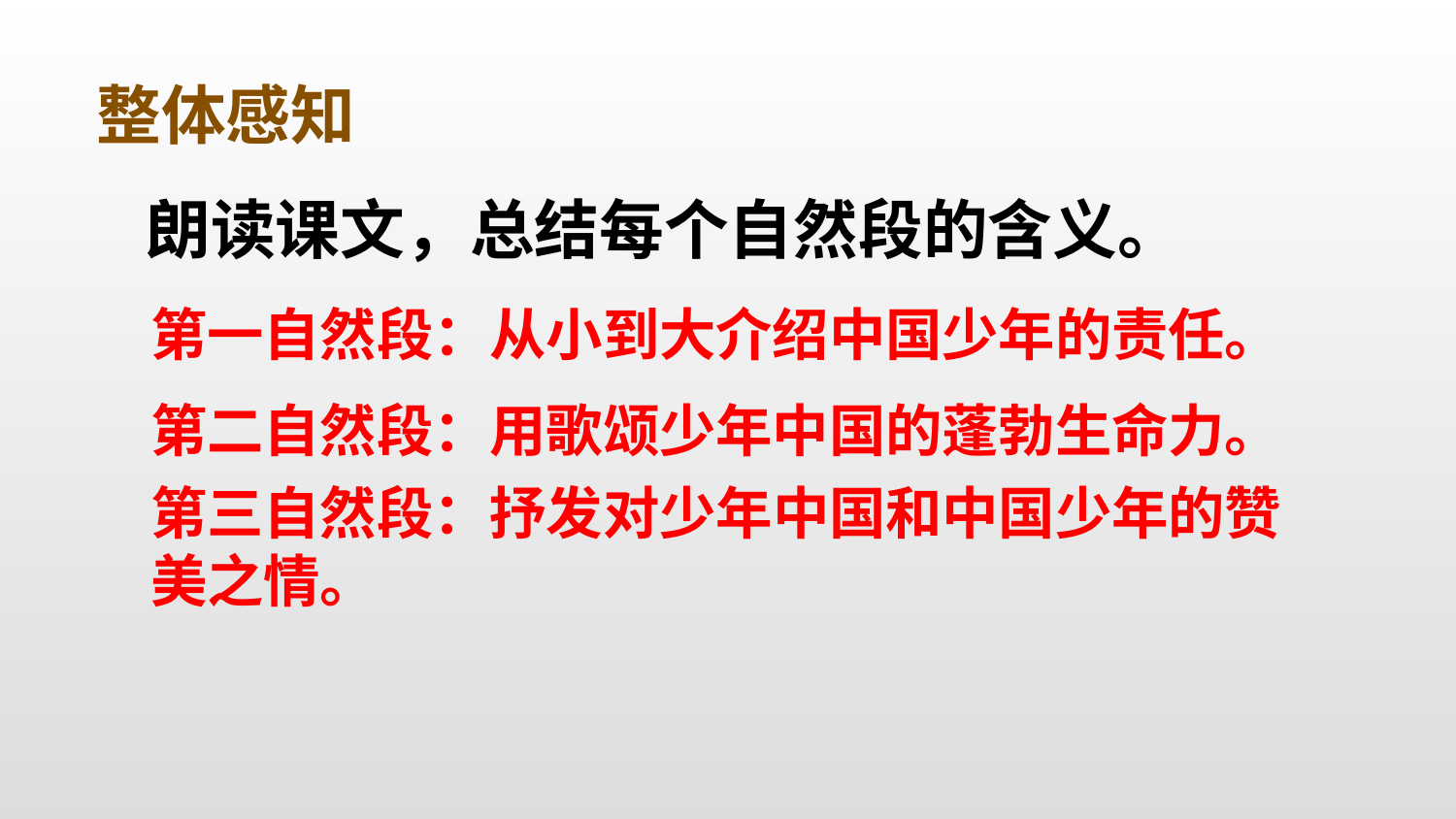

整体感知
朗读课文，总结每个自然段的含义。
第一自然段：从小到大介绍中国少年的责任。
第二自然段：用歌颂少年中国的蓬勃生命力。
第三自然段：抒发对少年中国和中国少年的赞美之情。